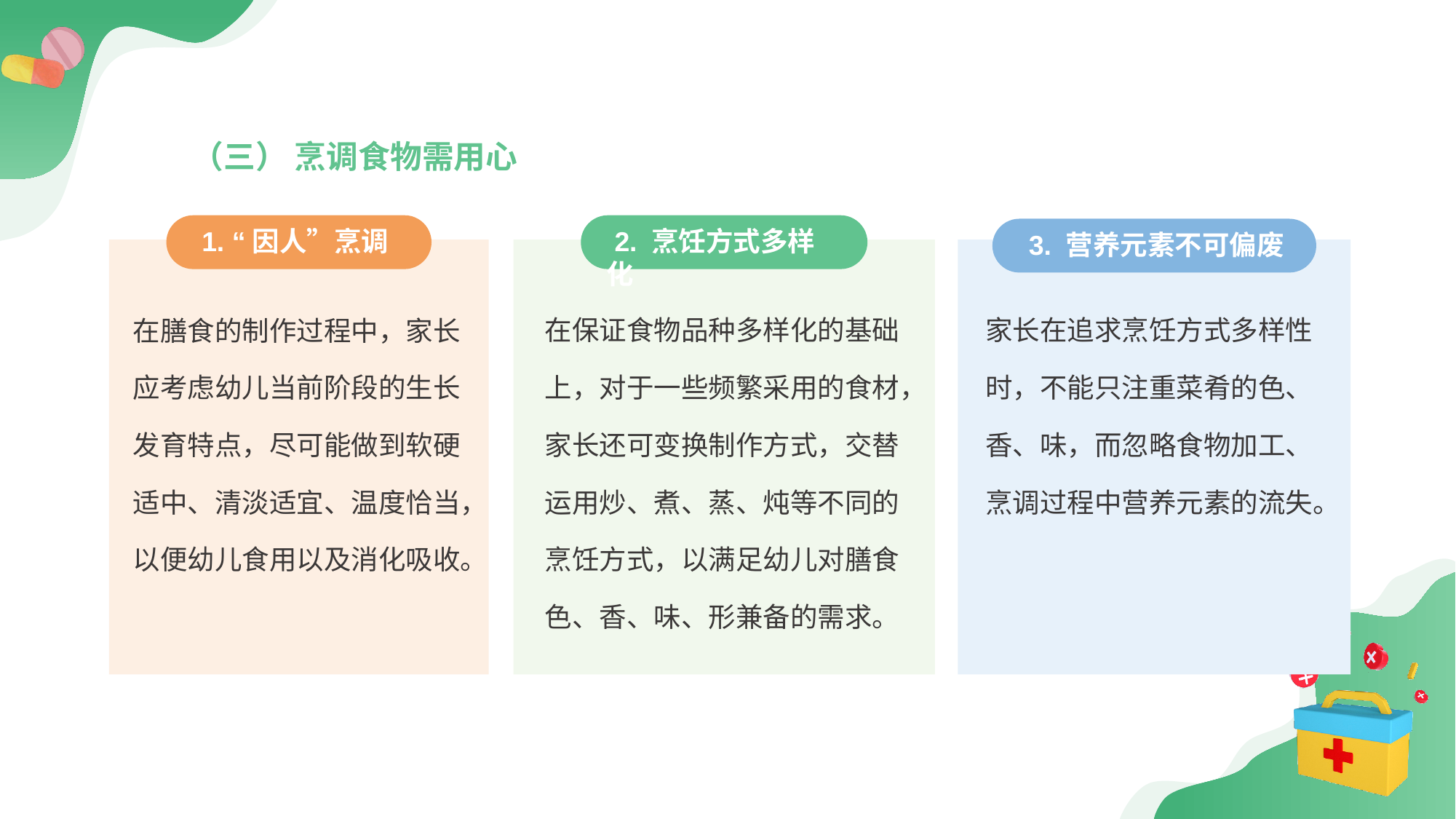

（三） 烹调食物需用心

 1. “因人”烹调
 2. 烹饪方式多样化

 3. 营养元素不可偏废

在膳食的制作过程中，家长应考虑幼儿当前阶段的生长发育特点，尽可能做到软硬适中、清淡适宜、温度恰当，以便幼儿食用以及消化吸收。
在保证食物品种多样化的基础上，对于一些频繁采用的食材，家长还可变换制作方式，交替运用炒、煮、蒸、炖等不同的烹饪方式，以满足幼儿对膳食色、香、味、形兼备的需求。
家长在追求烹饪方式多样性时，不能只注重菜肴的色、香、味，而忽略食物加工、烹调过程中营养元素的流失。